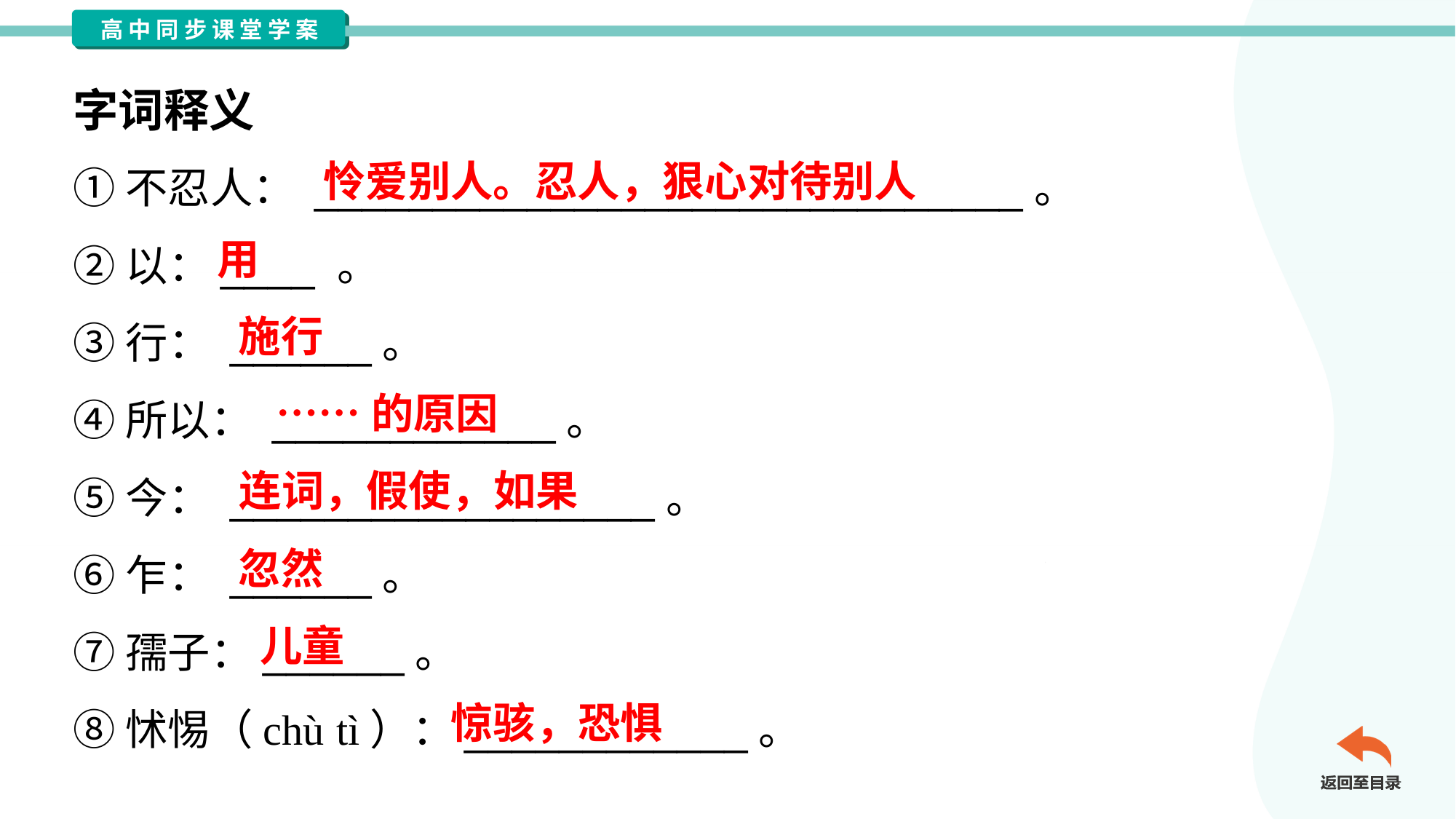

字词释义
怜爱别人。忍人，狠心对待别人
①不忍人： ______________________________。
②以：____ 。
③行： ______。
④所以： ____________。
⑤今： __________________。
⑥乍： ______。
⑦孺子：______。
⑧怵惕（chù tì）：____________。

用
施行
……的原因
连词，假使，如果
忽然
儿童
惊骇，恐惧